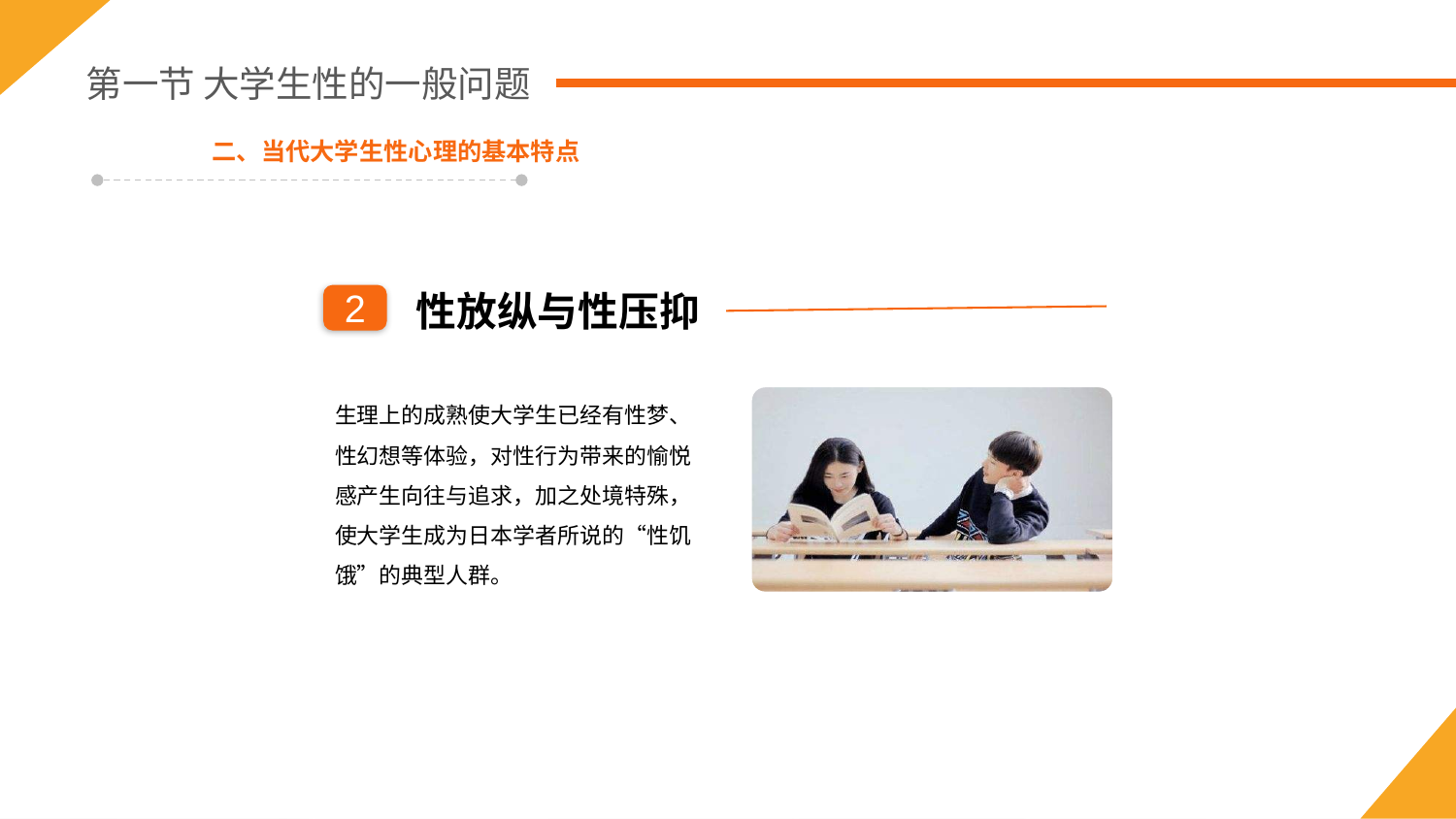

第一节 大学生性的一般问题
二、当代大学生性心理的基本特点
性放纵与性压抑
2
生理上的成熟使大学生已经有性梦、性幻想等体验，对性行为带来的愉悦感产生向往与追求，加之处境特殊，使大学生成为日本学者所说的“性饥饿”的典型人群。